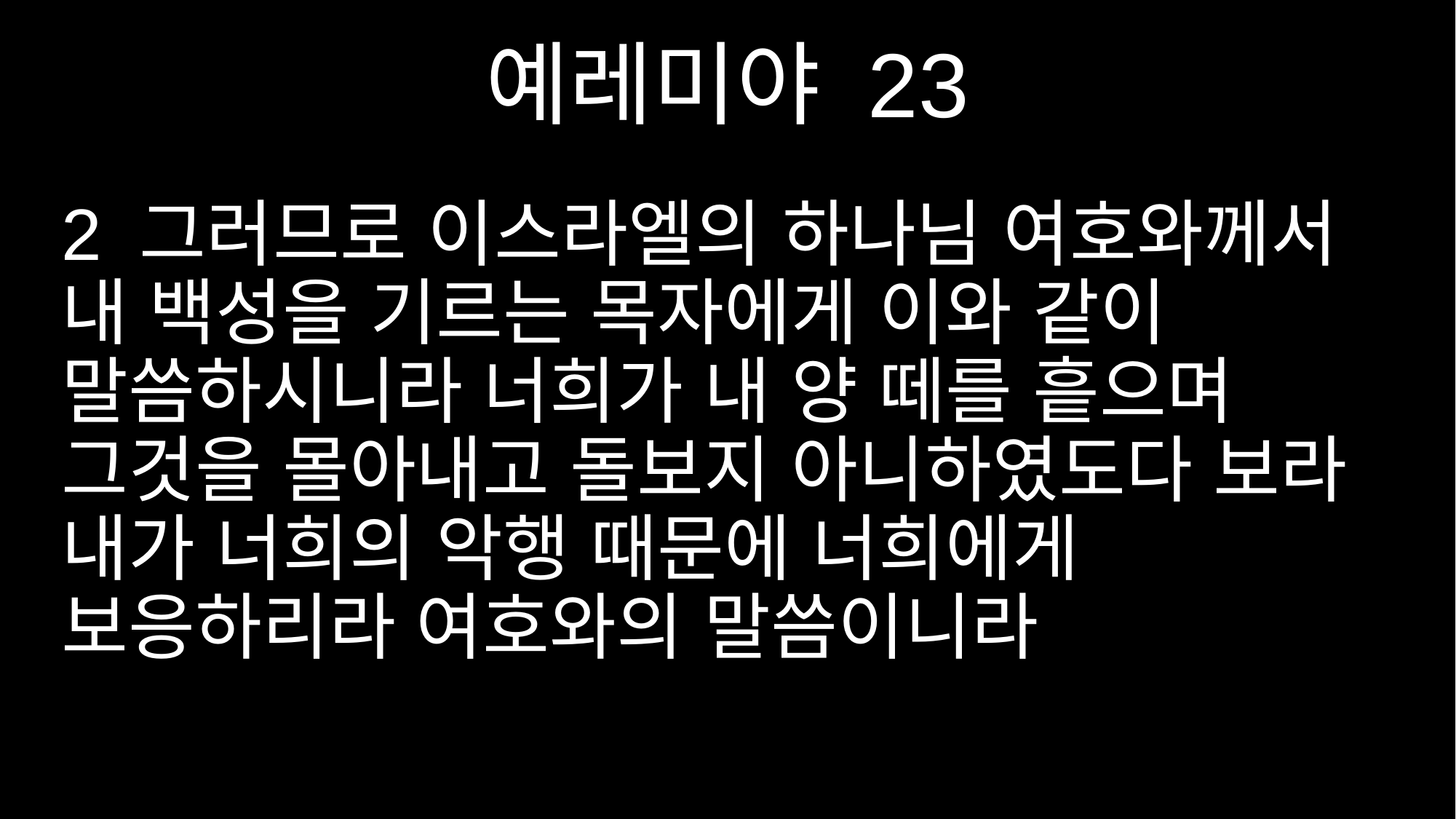

예레미야 23
2 그러므로 이스라엘의 하나님 여호와께서 내 백성을 기르는 목자에게 이와 같이 말씀하시니라 너희가 내 양 떼를 흩으며 그것을 몰아내고 돌보지 아니하였도다 보라 내가 너희의 악행 때문에 너희에게 보응하리라 여호와의 말씀이니라